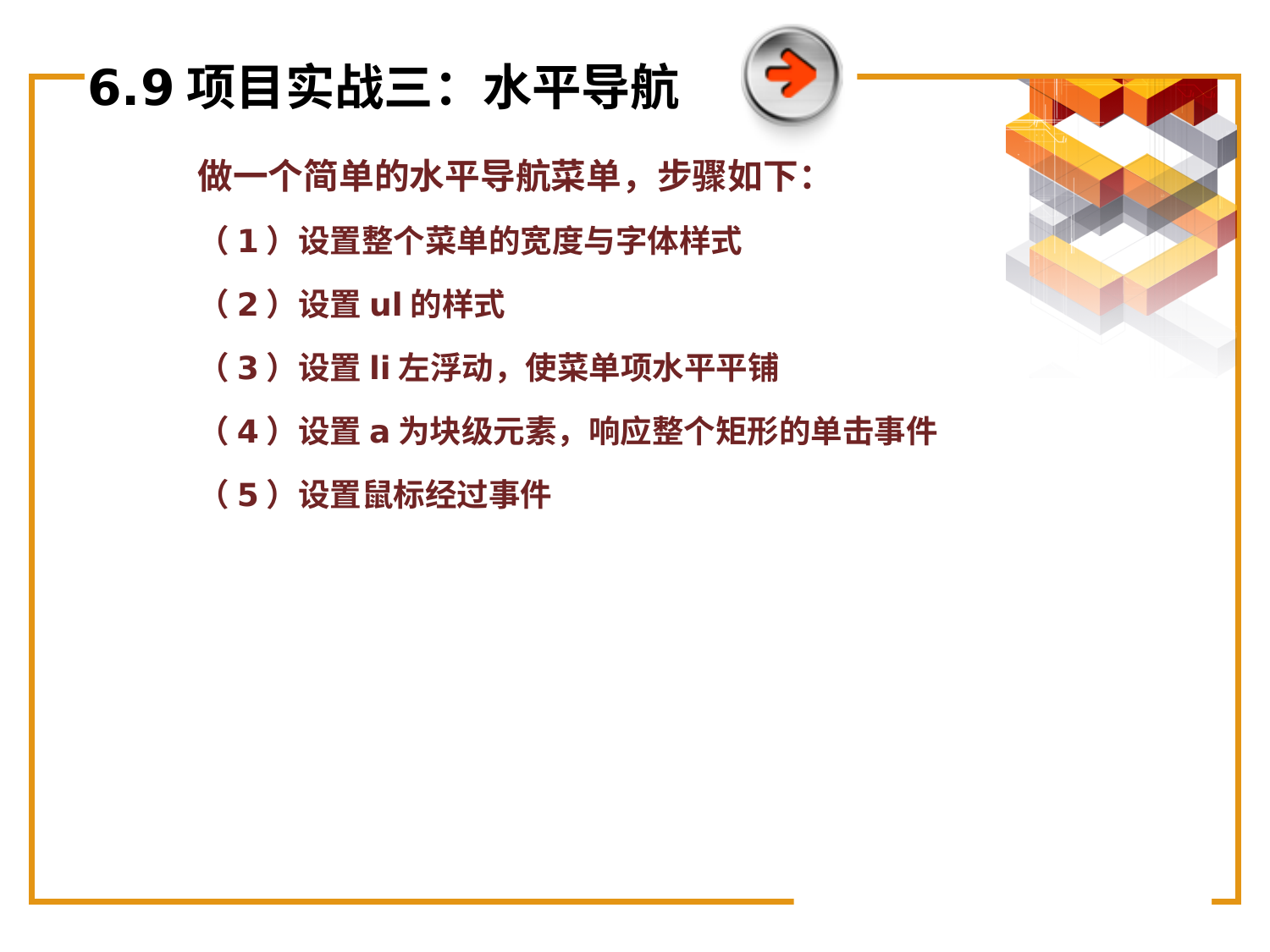

# 6.9项目实战三：水平导航
做一个简单的水平导航菜单，步骤如下：
（1）设置整个菜单的宽度与字体样式
（2）设置ul的样式
（3）设置li左浮动，使菜单项水平平铺
（4）设置a为块级元素，响应整个矩形的单击事件
（5）设置鼠标经过事件